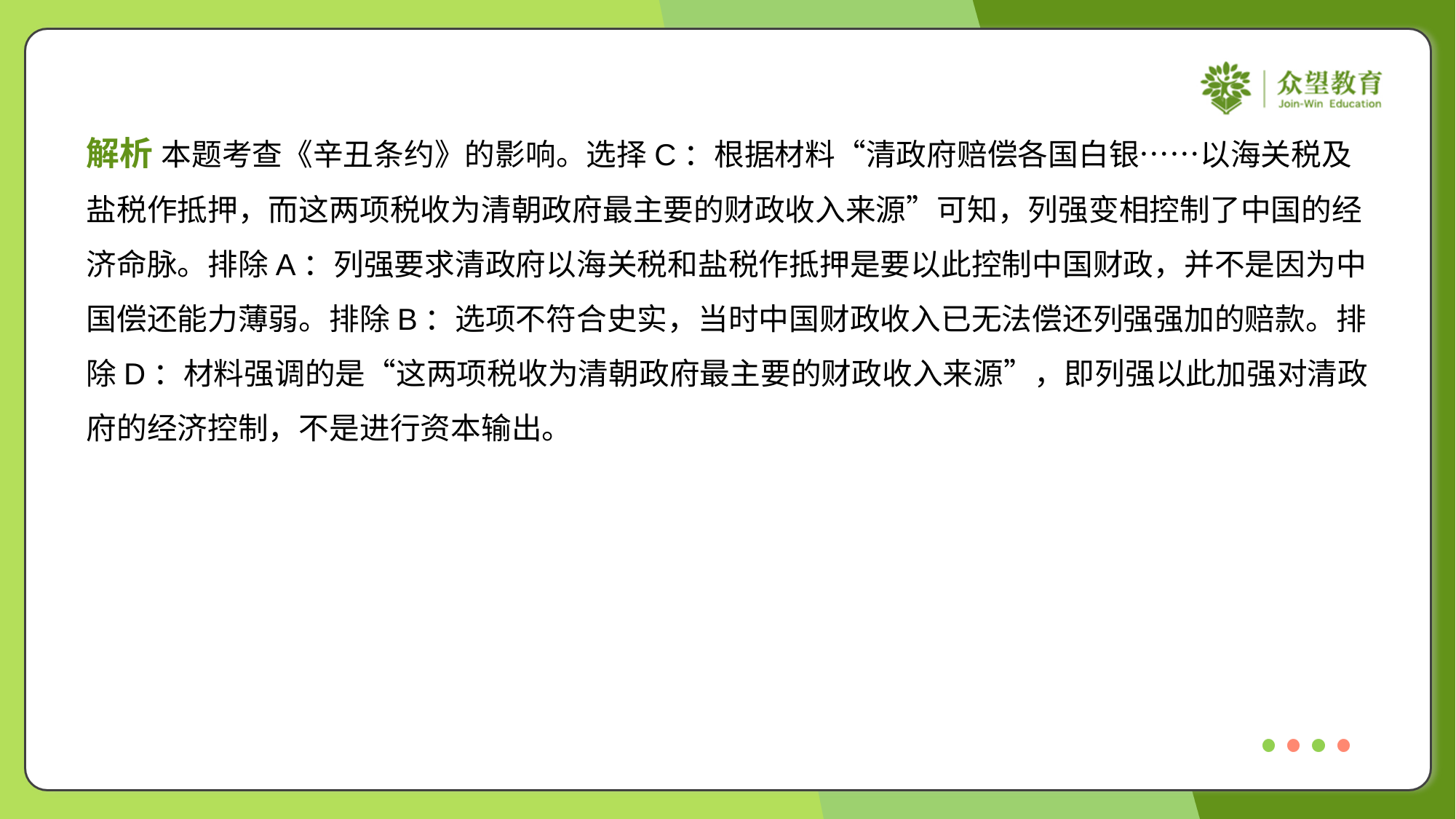

解析 本题考查《辛丑条约》的影响。选择C：根据材料“清政府赔偿各国白银……以海关税及
盐税作抵押，而这两项税收为清朝政府最主要的财政收入来源”可知，列强变相控制了中国的经
济命脉。排除A：列强要求清政府以海关税和盐税作抵押是要以此控制中国财政，并不是因为中
国偿还能力薄弱。排除B：选项不符合史实，当时中国财政收入已无法偿还列强强加的赔款。排
除D：材料强调的是“这两项税收为清朝政府最主要的财政收入来源”，即列强以此加强对清政
府的经济控制，不是进行资本输出。